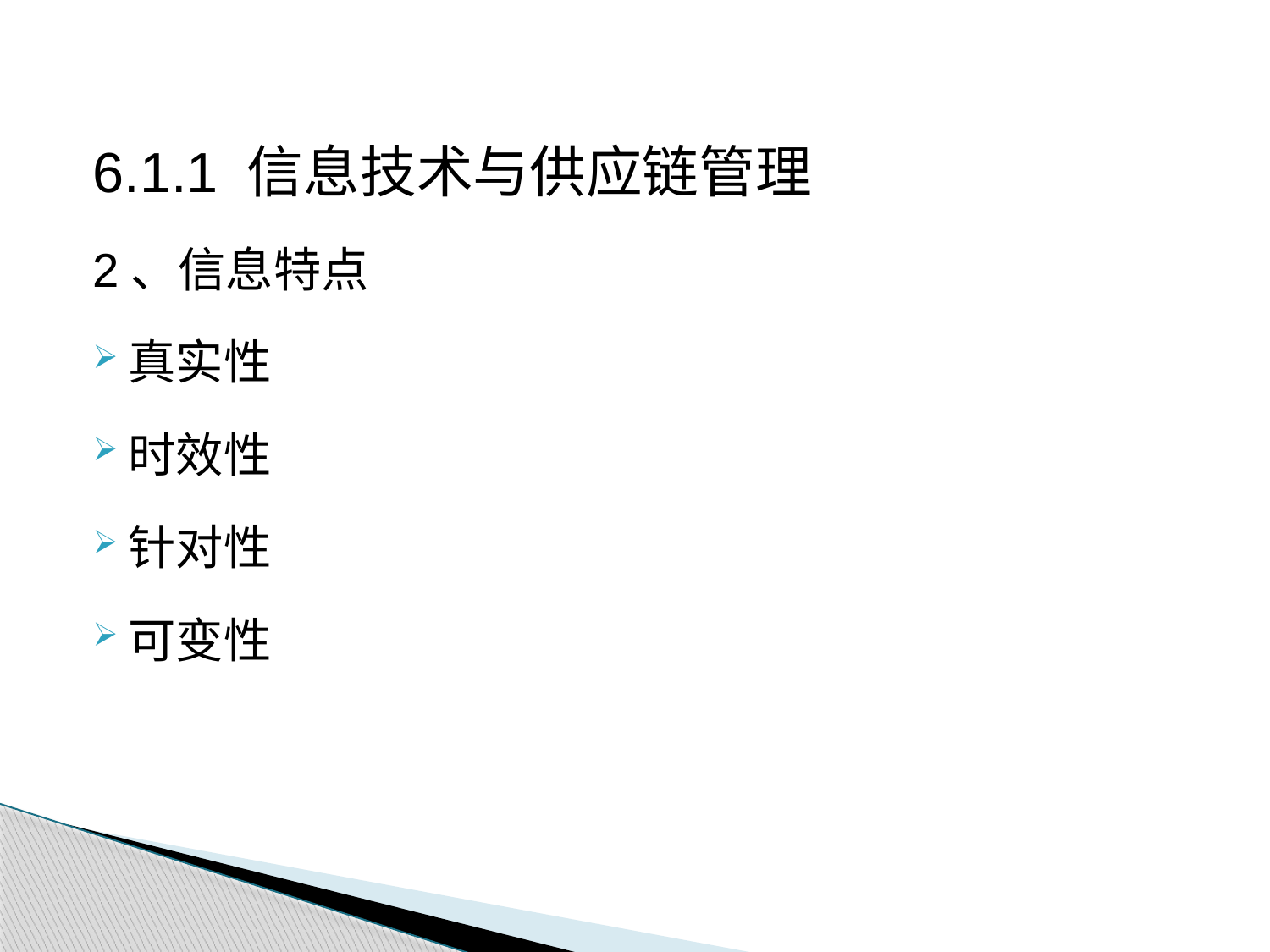

6.1.1 信息技术与供应链管理
2、信息特点
真实性
时效性
针对性
可变性